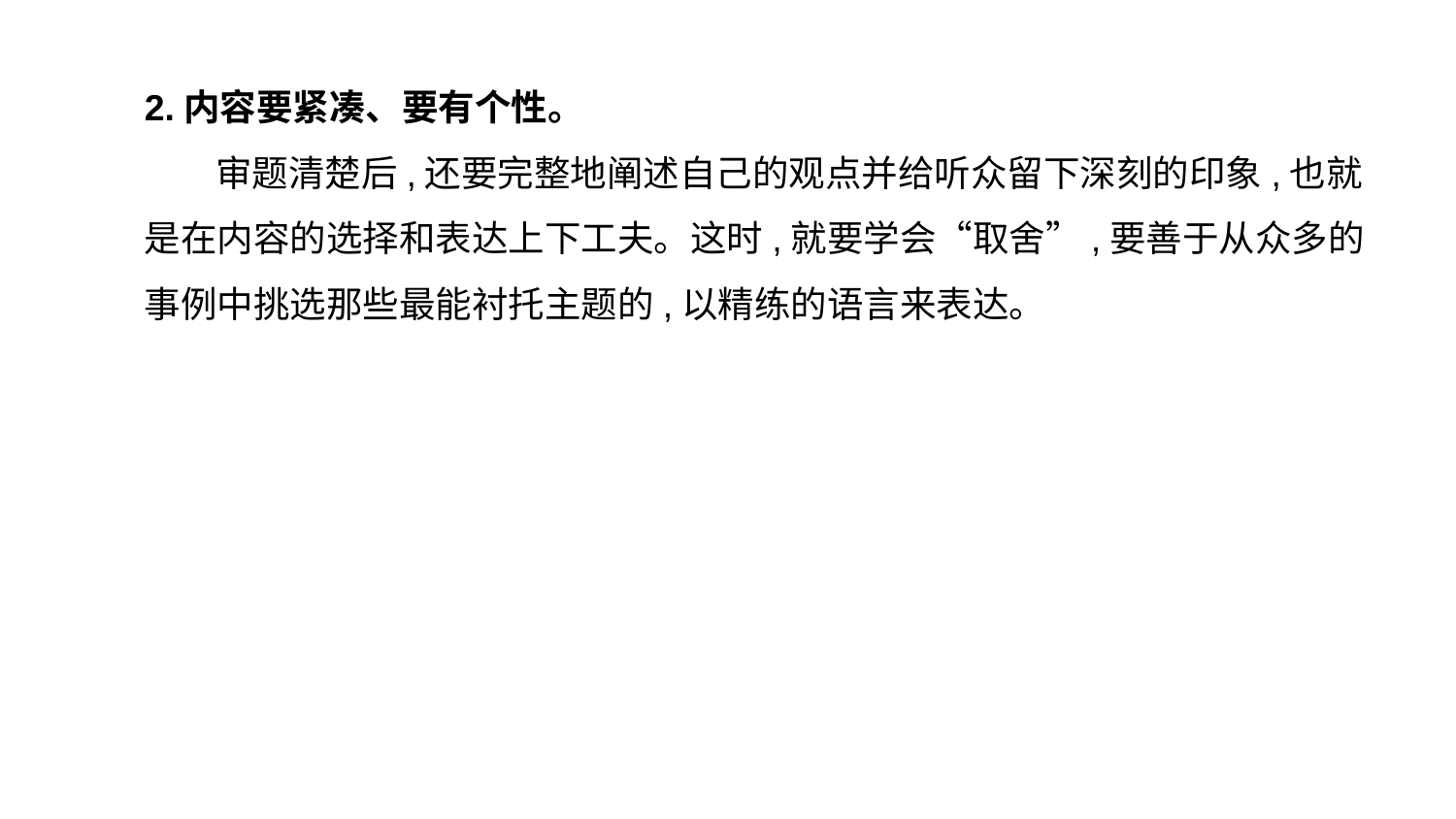

2.内容要紧凑、要有个性。
审题清楚后,还要完整地阐述自己的观点并给听众留下深刻的印象,也就是在内容的选择和表达上下工夫。这时,就要学会“取舍”,要善于从众多的事例中挑选那些最能衬托主题的,以精练的语言来表达。